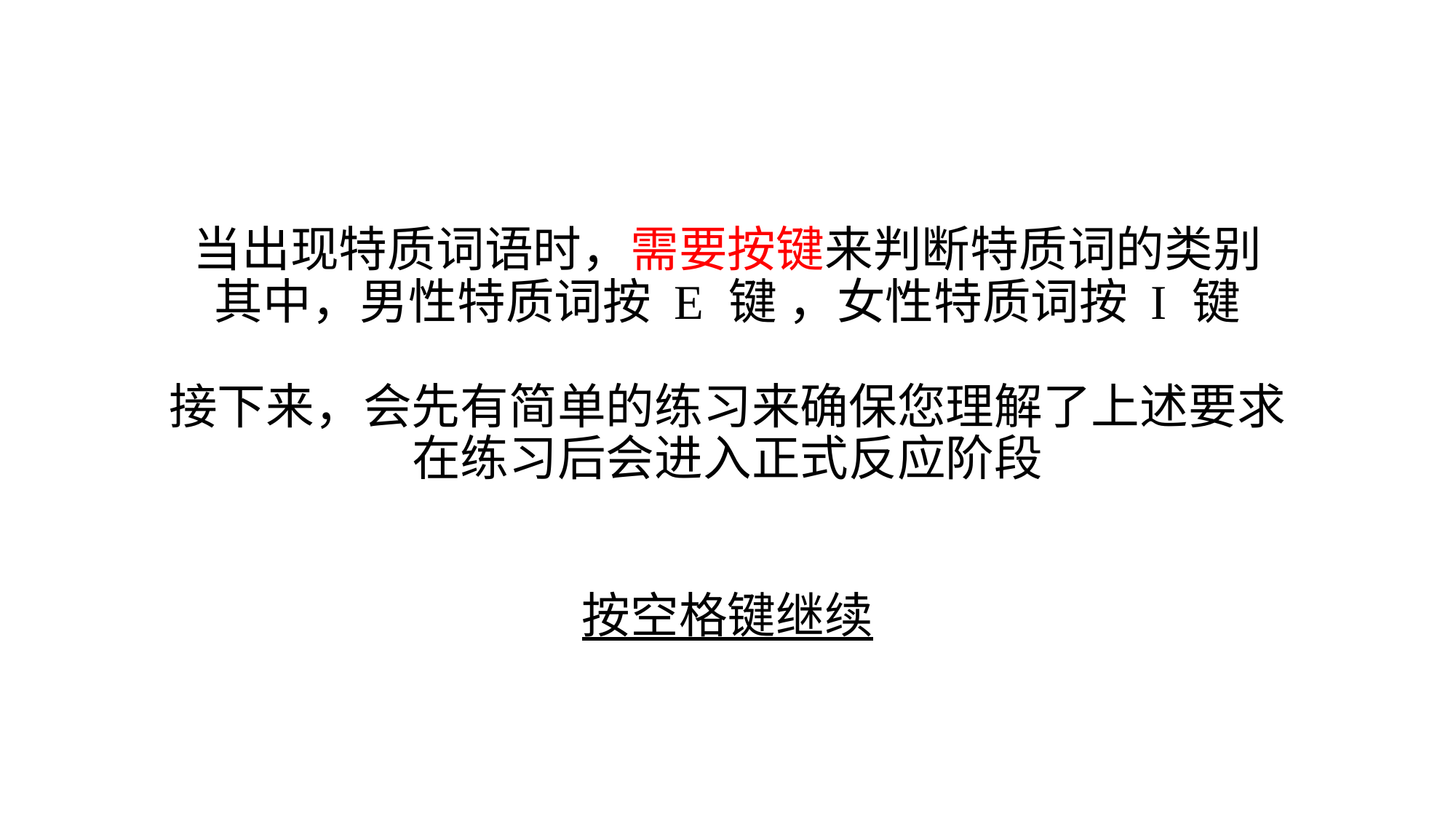

# 当出现特质词语时，需要按键来判断特质词的类别 其中，男性特质词按 E 键 ，女性特质词按 I 键 接下来，会先有简单的练习来确保您理解了上述要求 在练习后会进入正式反应阶段 按空格键继续